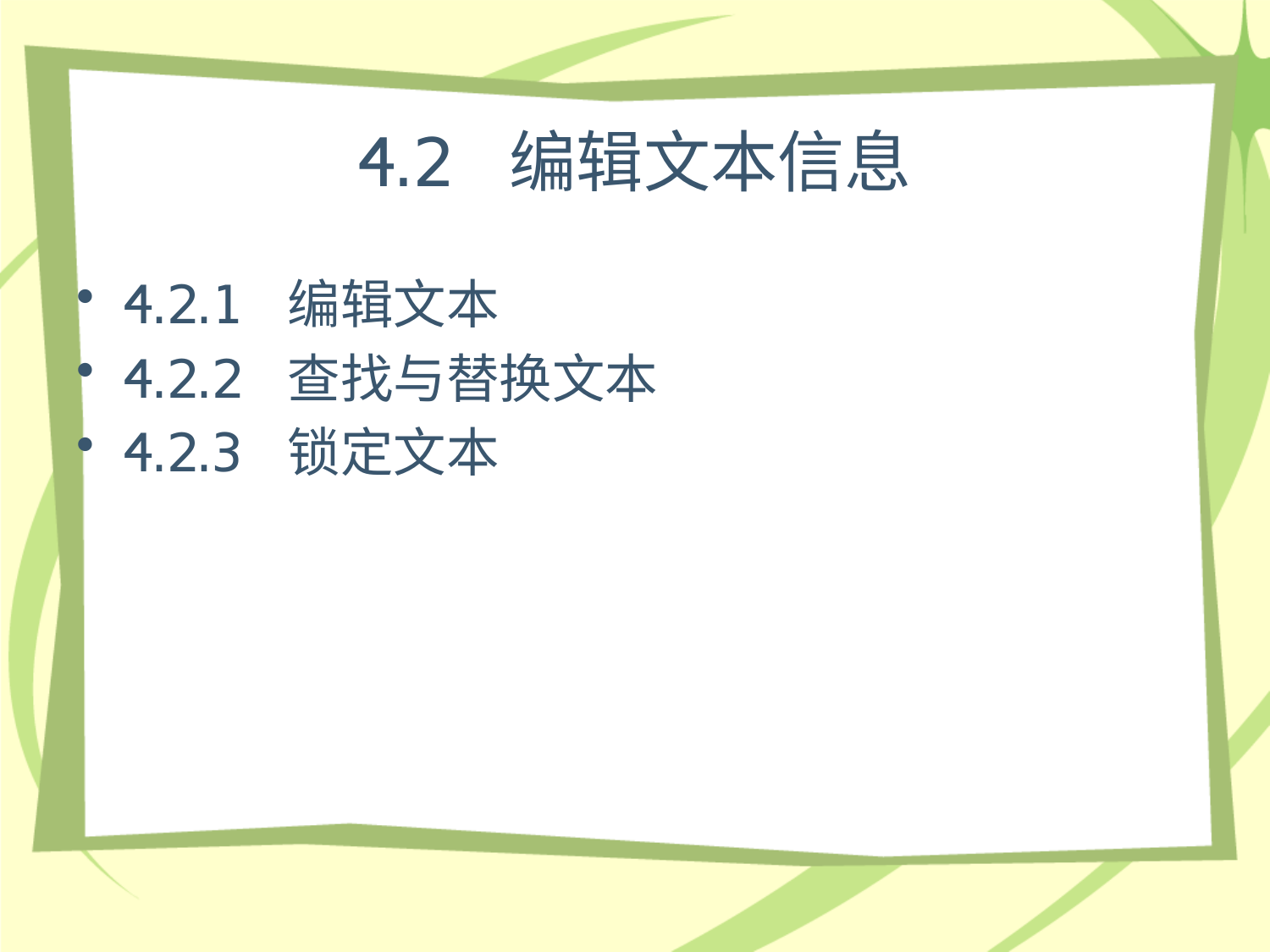

# 4.2  编辑文本信息
4.2.1  编辑文本
4.2.2  查找与替换文本
4.2.3  锁定文本